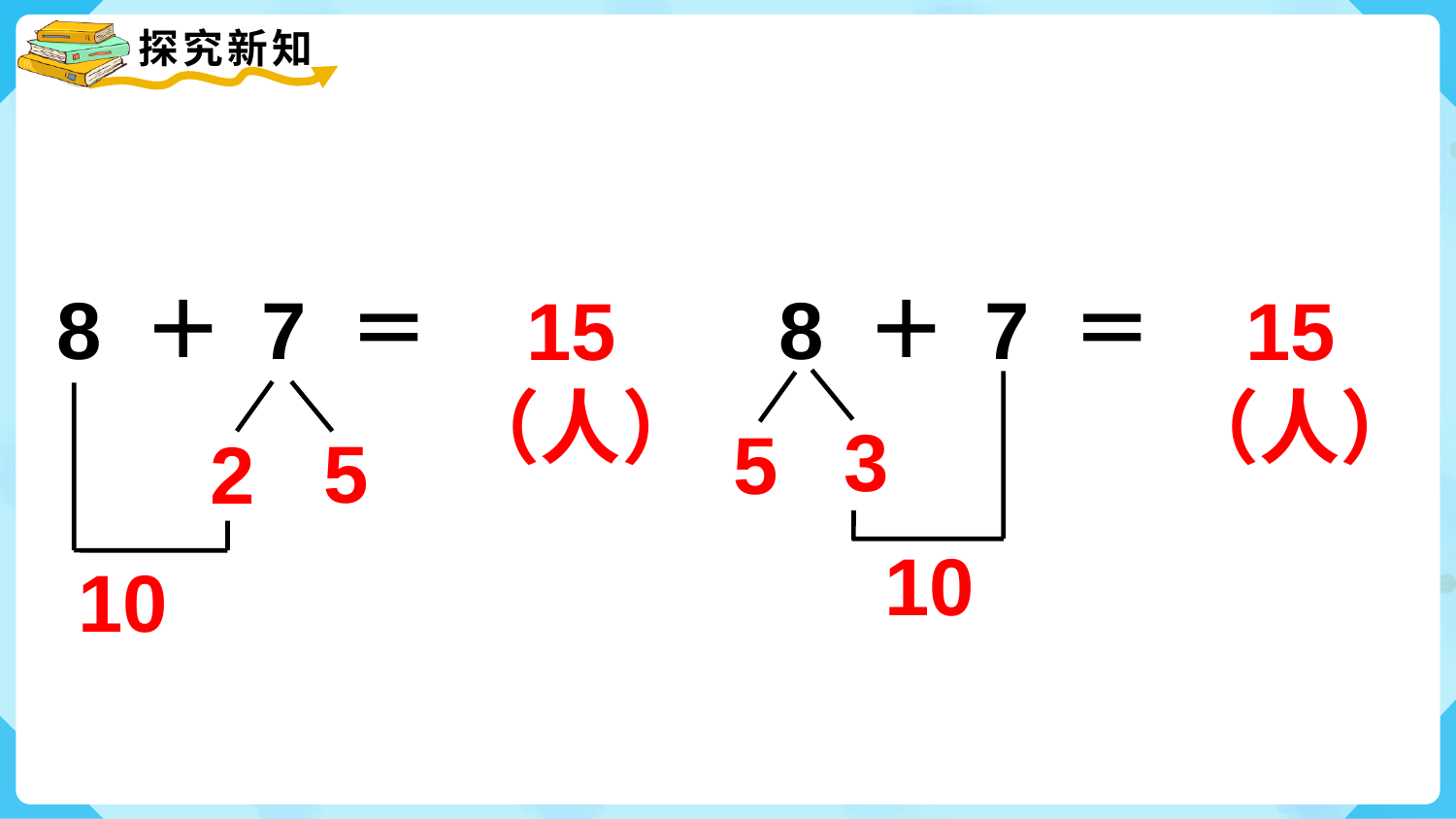

15（人）
15（人）
8 ＋ 7 ＝
8 ＋ 7 ＝

3

5

2

5

10
10